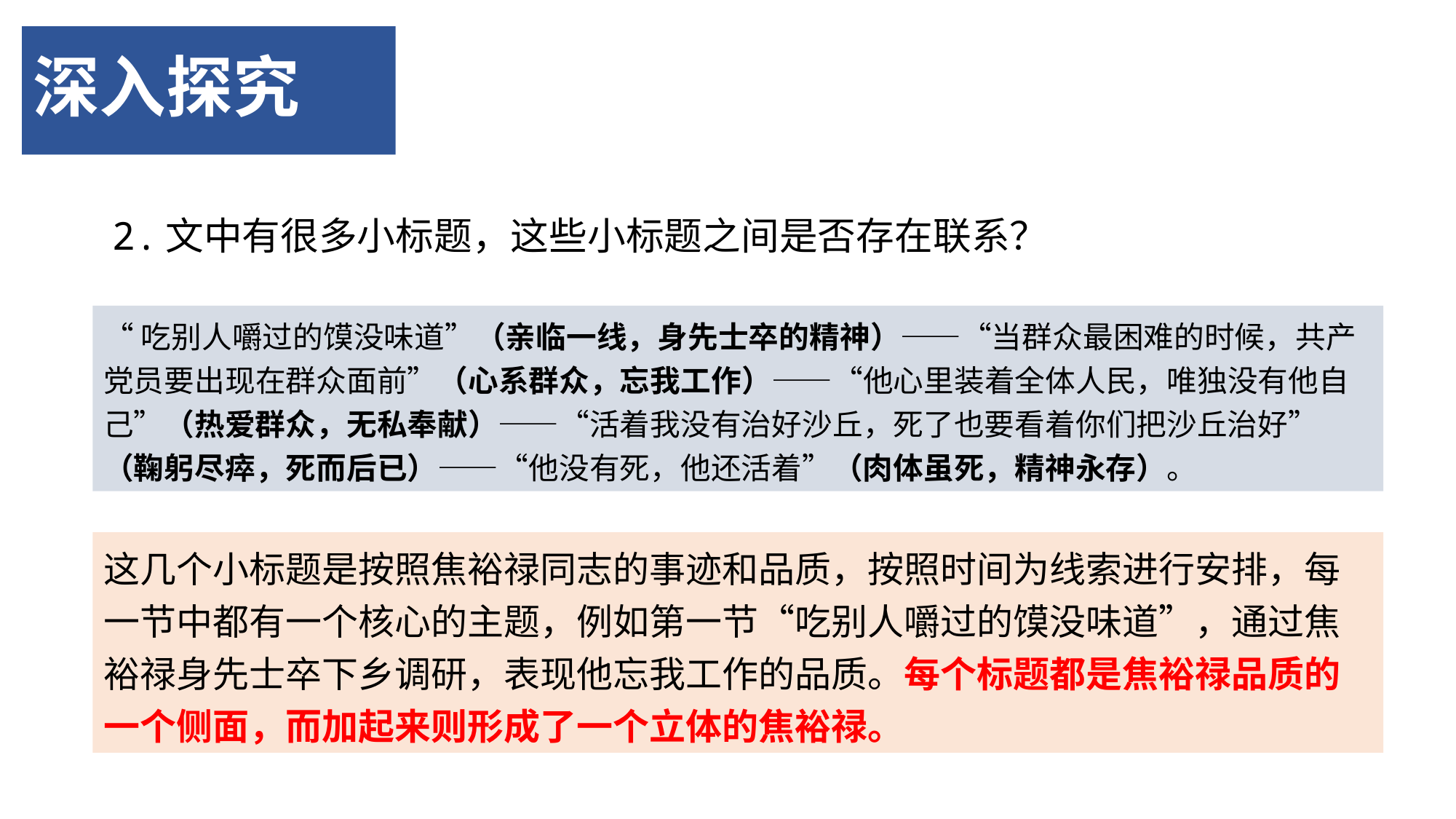

# 深入探究
2.文中有很多小标题，这些小标题之间是否存在联系？
“吃别人嚼过的馍没味道”（亲临一线，身先士卒的精神）——“当群众最困难的时候，共产党员要出现在群众面前”（心系群众，忘我工作）——“他心里装着全体人民，唯独没有他自己”（热爱群众，无私奉献）——“活着我没有治好沙丘，死了也要看着你们把沙丘治好”（鞠躬尽瘁，死而后已）——“他没有死，他还活着”（肉体虽死，精神永存）。
这几个小标题是按照焦裕禄同志的事迹和品质，按照时间为线索进行安排，每一节中都有一个核心的主题，例如第一节“吃别人嚼过的馍没味道”，通过焦裕禄身先士卒下乡调研，表现他忘我工作的品质。每个标题都是焦裕禄品质的一个侧面，而加起来则形成了一个立体的焦裕禄。